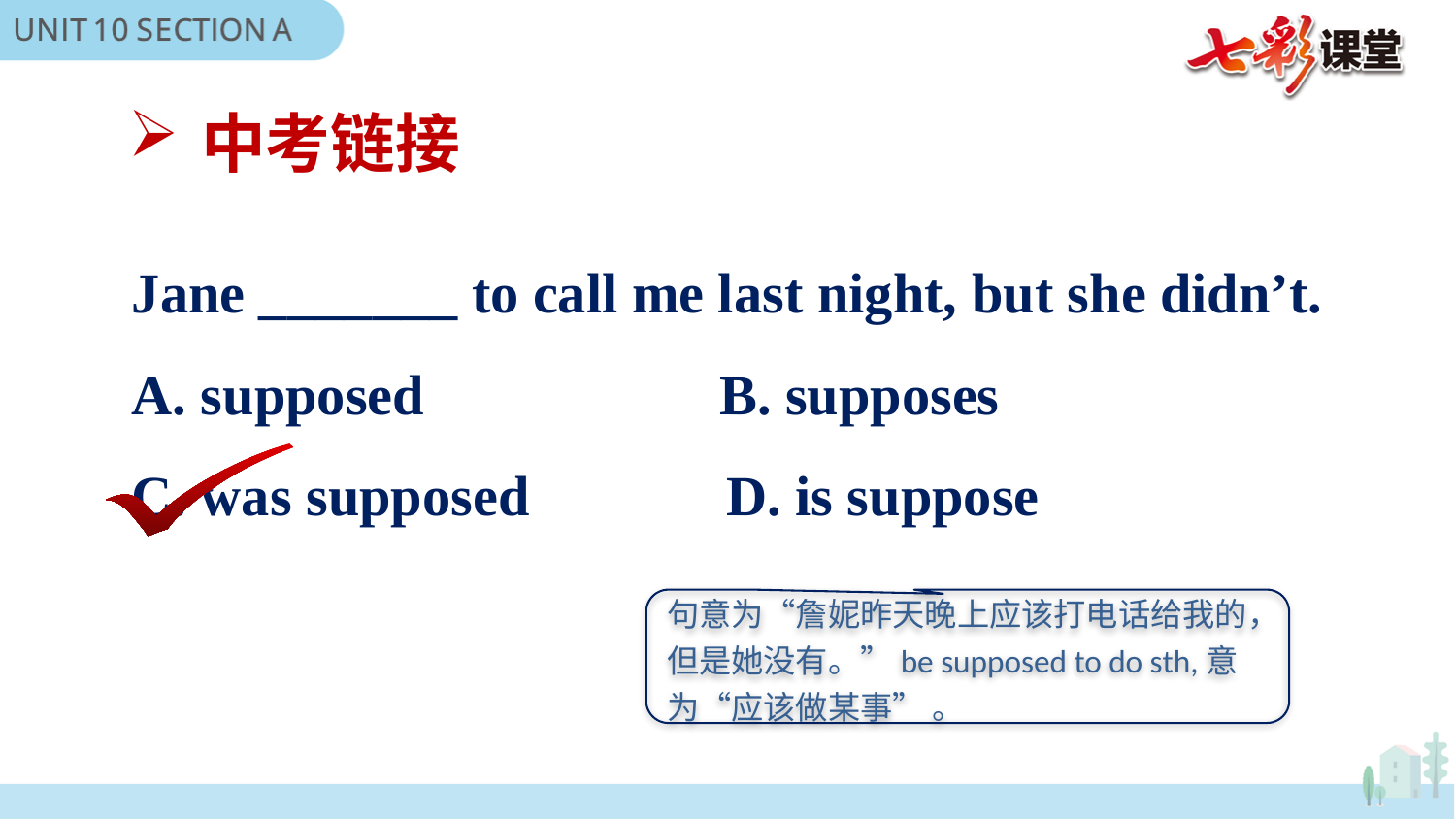

中考链接
Jane _______ to call me last night, but she didn’t.
A. supposed                     B. supposes
C. was supposed              D. is suppose

句意为“詹妮昨天晚上应该打电话给我的，但是她没有。”be supposed to do sth,意为“应该做某事” 。